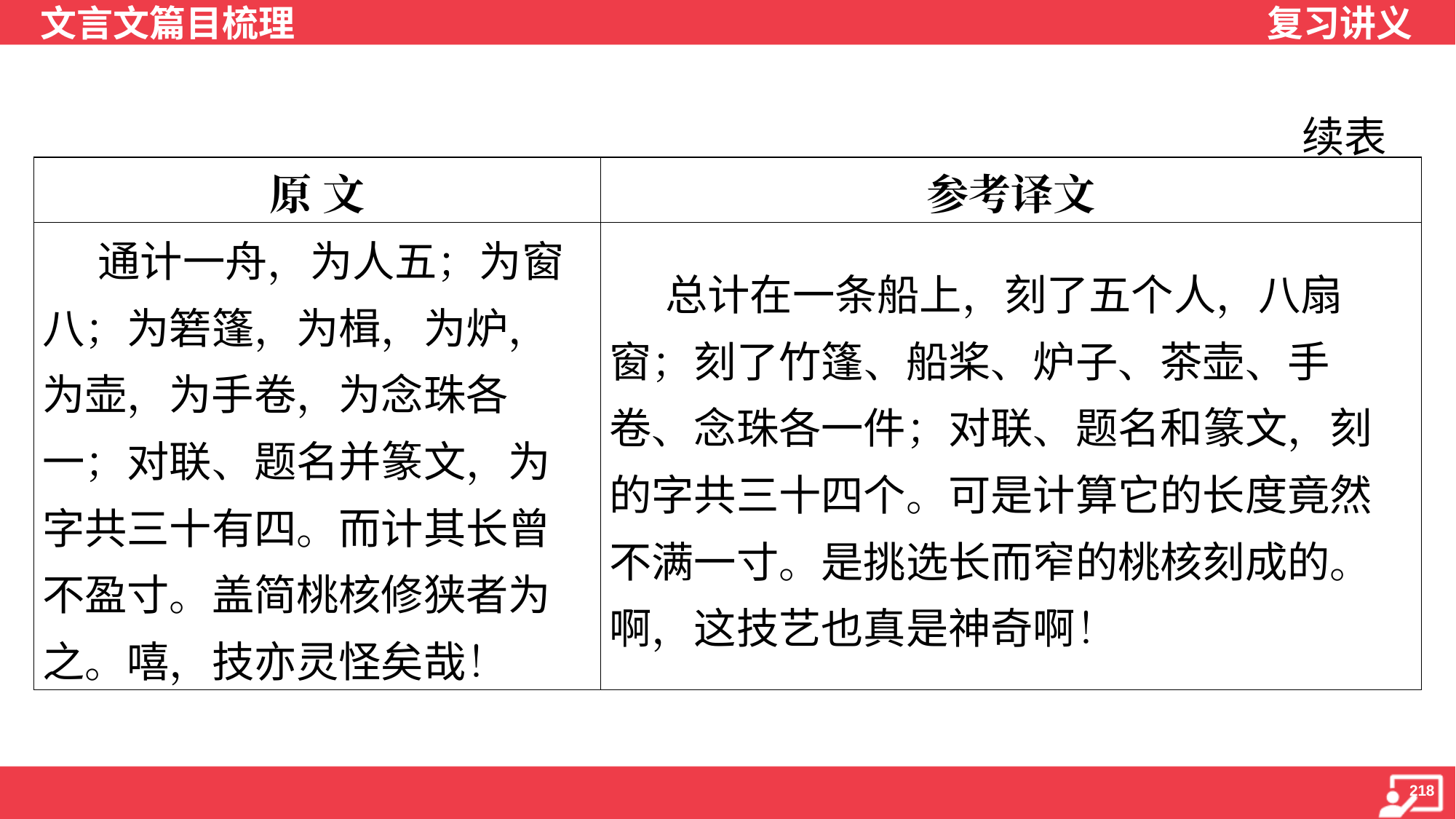

续表
| 原 文 | 参考译文 |
| --- | --- |
| 通计一舟，为人五；为窗八；为箬篷，为楫，为炉，为壶，为手卷，为念珠各一；对联、题名并篆文，为字共三十有四。而计其长曾不盈寸。盖简桃核修狭者为之。嘻，技亦灵怪矣哉！ | 总计在一条船上，刻了五个人，八扇窗；刻了竹篷、船桨、炉子、茶壶、手卷、念珠各一件；对联、题名和篆文，刻的字共三十四个。可是计算它的长度竟然不满一寸。是挑选长而窄的桃核刻成的。啊，这技艺也真是神奇啊！ |